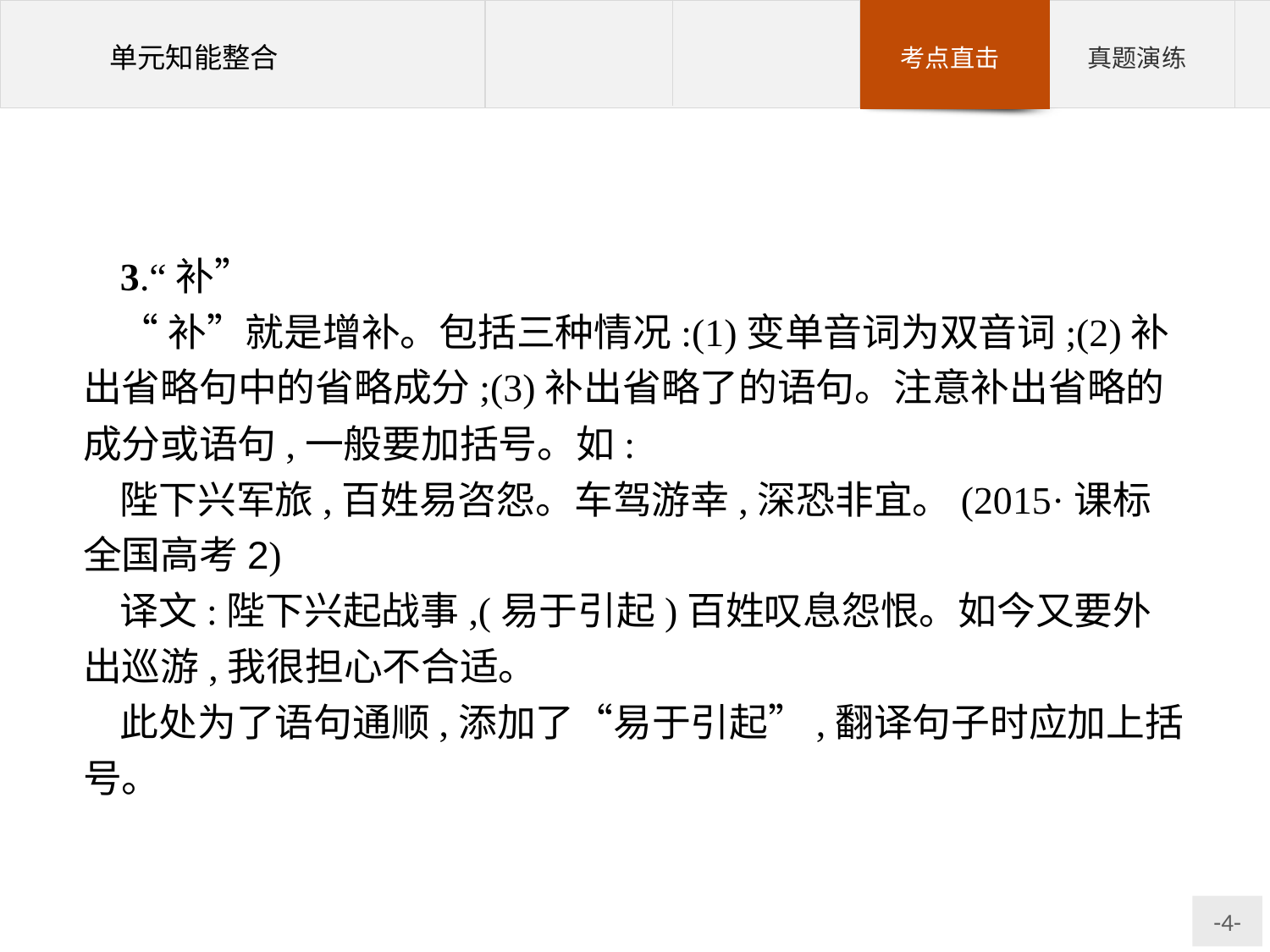

3.“补”
“补”就是增补。包括三种情况:(1)变单音词为双音词;(2)补出省略句中的省略成分;(3)补出省略了的语句。注意补出省略的成分或语句,一般要加括号。如:
陛下兴军旅,百姓易咨怨。车驾游幸,深恐非宜。(2015·课标全国高考2)
译文:陛下兴起战事,(易于引起)百姓叹息怨恨。如今又要外出巡游,我很担心不合适。
此处为了语句通顺,添加了“易于引起”,翻译句子时应加上括号。